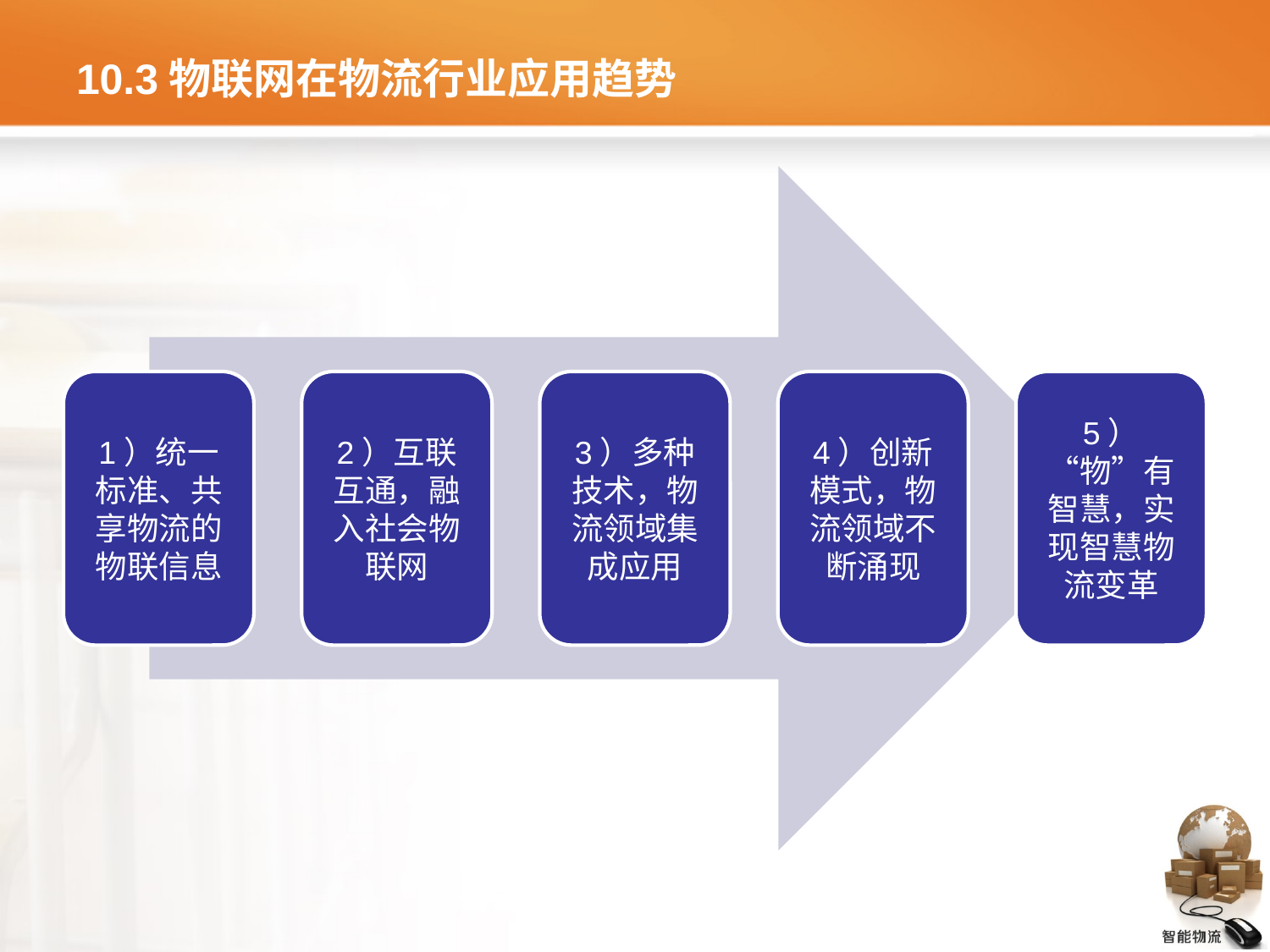

# 10.3物联网在物流行业应用趋势
1）统一标准、共享物流的物联信息
2）互联互通，融入社会物联网
3）多种技术，物流领域集成应用
4）创新模式，物流领域不断涌现
5）“物”有智慧，实现智慧物流变革